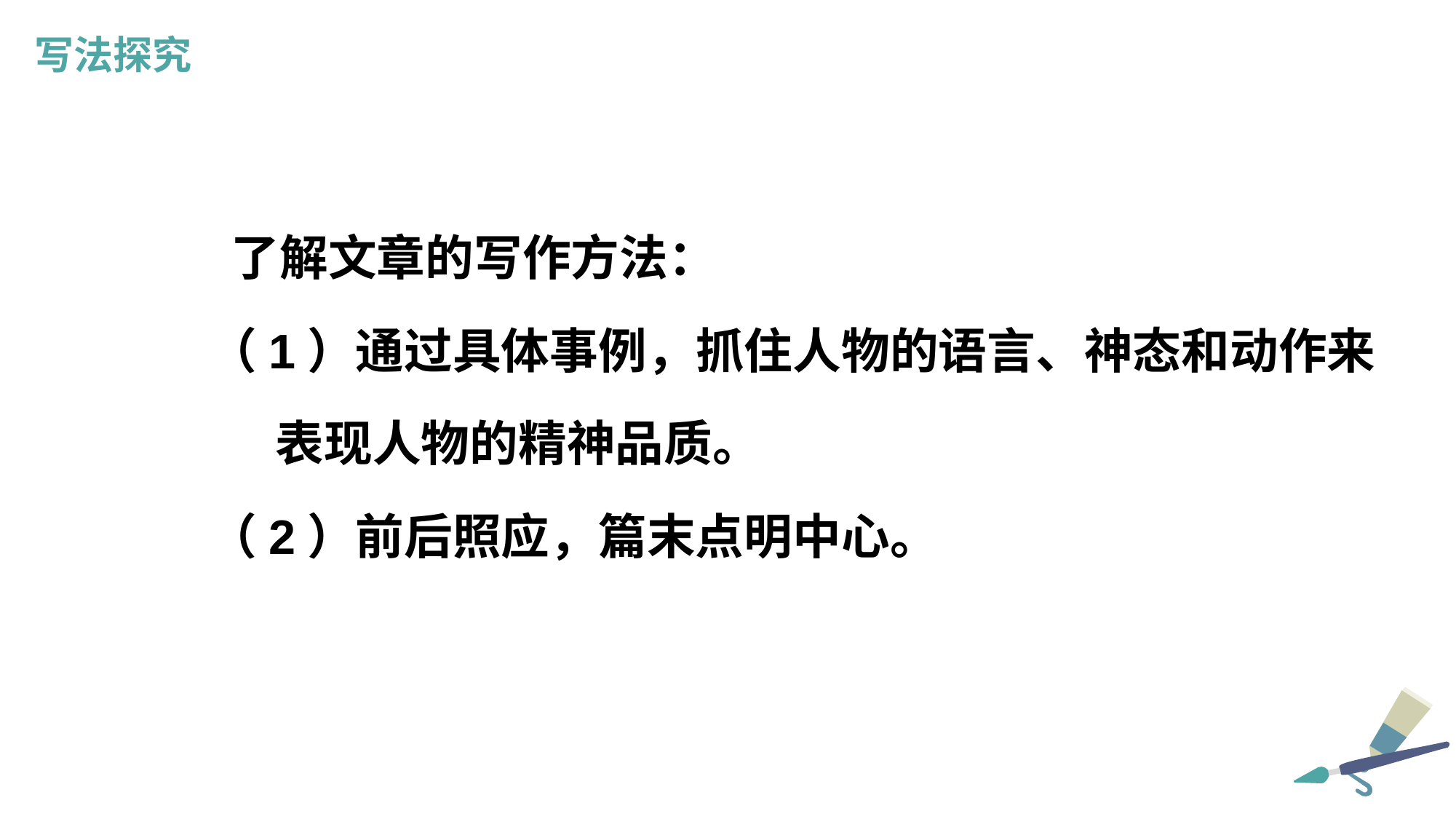

写法探究
 了解文章的写作方法：
（1）通过具体事例，抓住人物的语言、神态和动作来
     表现人物的精神品质。
（2）前后照应，篇末点明中心。